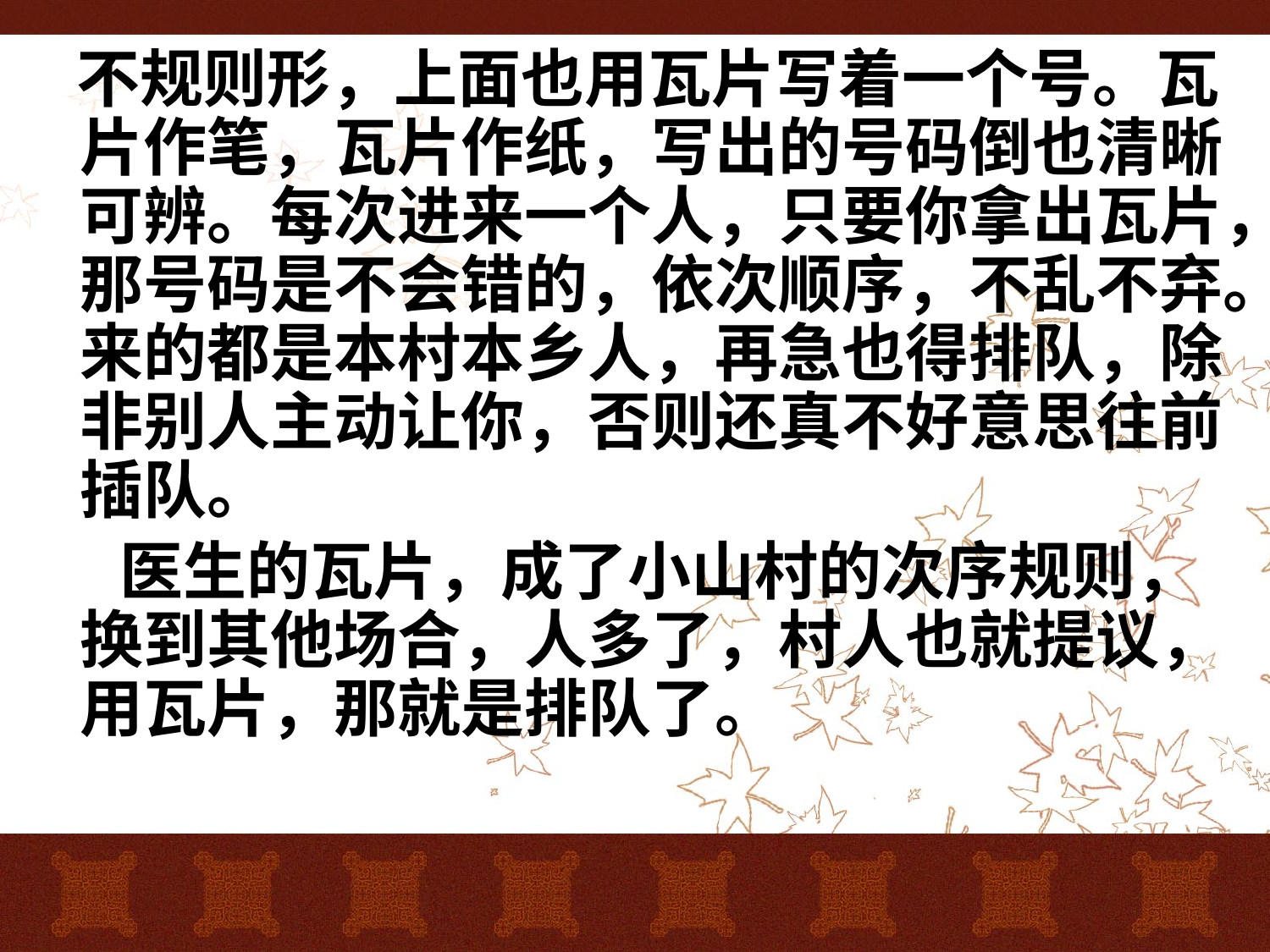

不规则形，上面也用瓦片写着一个号。瓦片作笔，瓦片作纸，写出的号码倒也清晰可辨。每次进来一个人，只要你拿出瓦片，那号码是不会错的，依次顺序，不乱不弃。来的都是本村本乡人，再急也得排队，除非别人主动让你，否则还真不好意思往前插队。
     医生的瓦片，成了小山村的次序规则，换到其他场合，人多了，村人也就提议，用瓦片，那就是排队了。